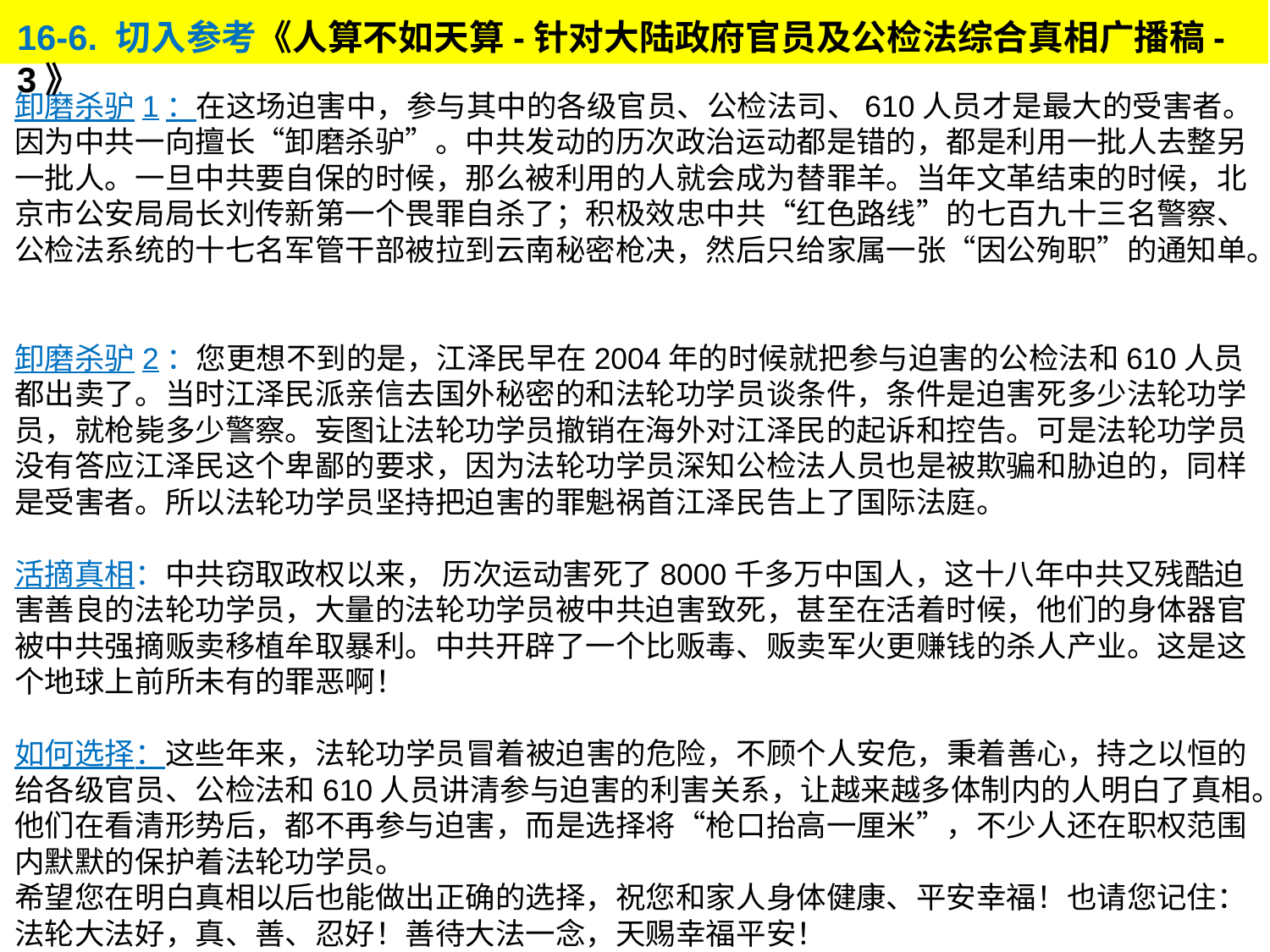

16-6. 切入参考《人算不如天算-针对大陆政府官员及公检法综合真相广播稿-3》
卸磨杀驴1：在这场迫害中，参与其中的各级官员、公检法司、610人员才是最大的受害者。因为中共一向擅长“卸磨杀驴”。中共发动的历次政治运动都是错的，都是利用一批人去整另一批人。一旦中共要自保的时候，那么被利用的人就会成为替罪羊。当年文革结束的时候，北京市公安局局长刘传新第一个畏罪自杀了；积极效忠中共“红色路线”的七百九十三名警察、公检法系统的十七名军管干部被拉到云南秘密枪决，然后只给家属一张“因公殉职”的通知单。

卸磨杀驴2：您更想不到的是，江泽民早在2004年的时候就把参与迫害的公检法和610人员都出卖了。当时江泽民派亲信去国外秘密的和法轮功学员谈条件，条件是迫害死多少法轮功学员，就枪毙多少警察。妄图让法轮功学员撤销在海外对江泽民的起诉和控告。可是法轮功学员没有答应江泽民这个卑鄙的要求，因为法轮功学员深知公检法人员也是被欺骗和胁迫的，同样是受害者。所以法轮功学员坚持把迫害的罪魁祸首江泽民告上了国际法庭。

活摘真相：中共窃取政权以来， 历次运动害死了8000千多万中国人，这十八年中共又残酷迫害善良的法轮功学员，大量的法轮功学员被中共迫害致死，甚至在活着时候，他们的身体器官被中共强摘贩卖移植牟取暴利。中共开辟了一个比贩毒、贩卖军火更赚钱的杀人产业。这是这个地球上前所未有的罪恶啊！

如何选择：这些年来，法轮功学员冒着被迫害的危险，不顾个人安危，秉着善心，持之以恒的给各级官员、公检法和610人员讲清参与迫害的利害关系，让越来越多体制内的人明白了真相。他们在看清形势后，都不再参与迫害，而是选择将“枪口抬高一厘米”，不少人还在职权范围内默默的保护着法轮功学员。
希望您在明白真相以后也能做出正确的选择，祝您和家人身体健康、平安幸福！也请您记住：法轮大法好，真、善、忍好！善待大法一念，天赐幸福平安！